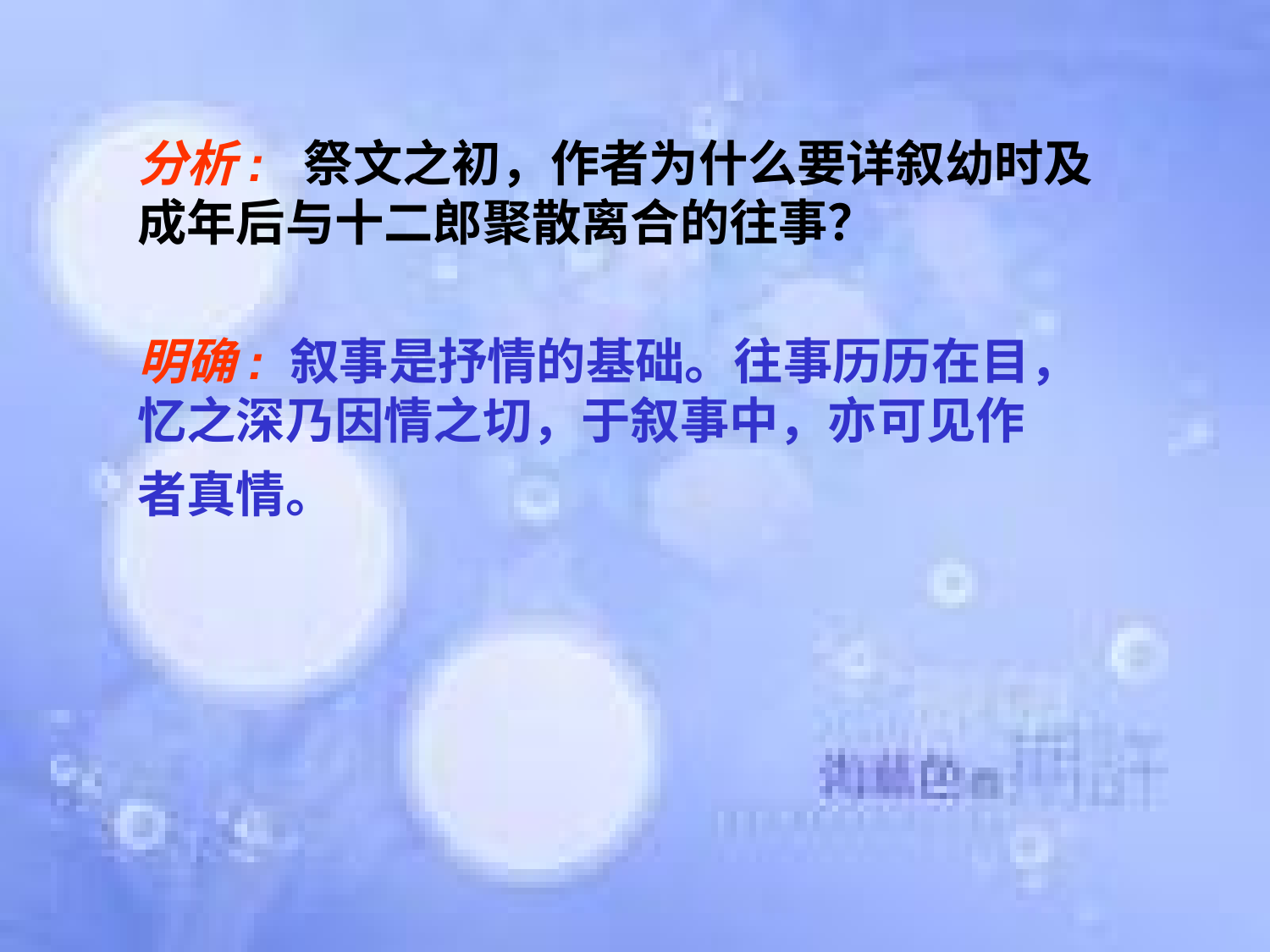

分析:  祭文之初，作者为什么要详叙幼时及成年后与十二郎聚散离合的往事？
明确: 叙事是抒情的基础。往事历历在目，忆之深乃因情之切，于叙事中，亦可见作者真情。